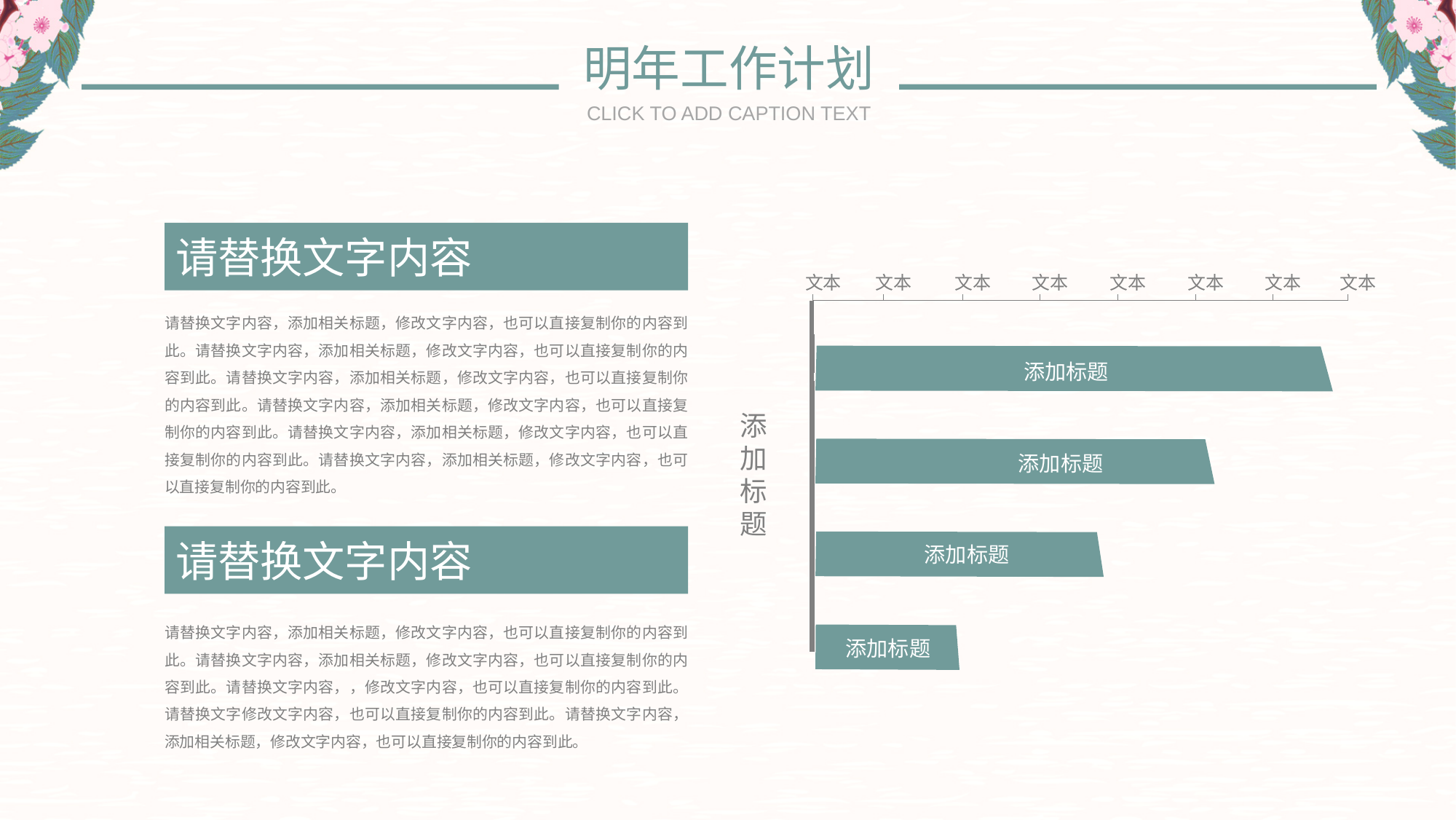

明年工作计划

CLICK TO ADD CAPTION TEXT
请替换文字内容
请替换文字内容，添加相关标题，修改文字内容，也可以直接复制你的内容到此。请替换文字内容，添加相关标题，修改文字内容，也可以直接复制你的内容到此。请替换文字内容，添加相关标题，修改文字内容，也可以直接复制你的内容到此。请替换文字内容，添加相关标题，修改文字内容，也可以直接复制你的内容到此。请替换文字内容，添加相关标题，修改文字内容，也可以直接复制你的内容到此。请替换文字内容，添加相关标题，修改文字内容，也可以直接复制你的内容到此。
请替换文字内容，添加相关标题，修改文字内容，也可以直接复制你的内容到此。请替换文字内容，添加相关标题，修改文字内容，也可以直接复制你的内容到此。请替换文字内容，，修改文字内容，也可以直接复制你的内容到此。请替换文字修改文字内容，也可以直接复制你的内容到此。请替换文字内容，添加相关标题，修改文字内容，也可以直接复制你的内容到此。
请替换文字内容
文本
文本
文本
文本
文本
文本
文本
文本

添加标题
添加
标题

添加标题

添加标题

添加标题